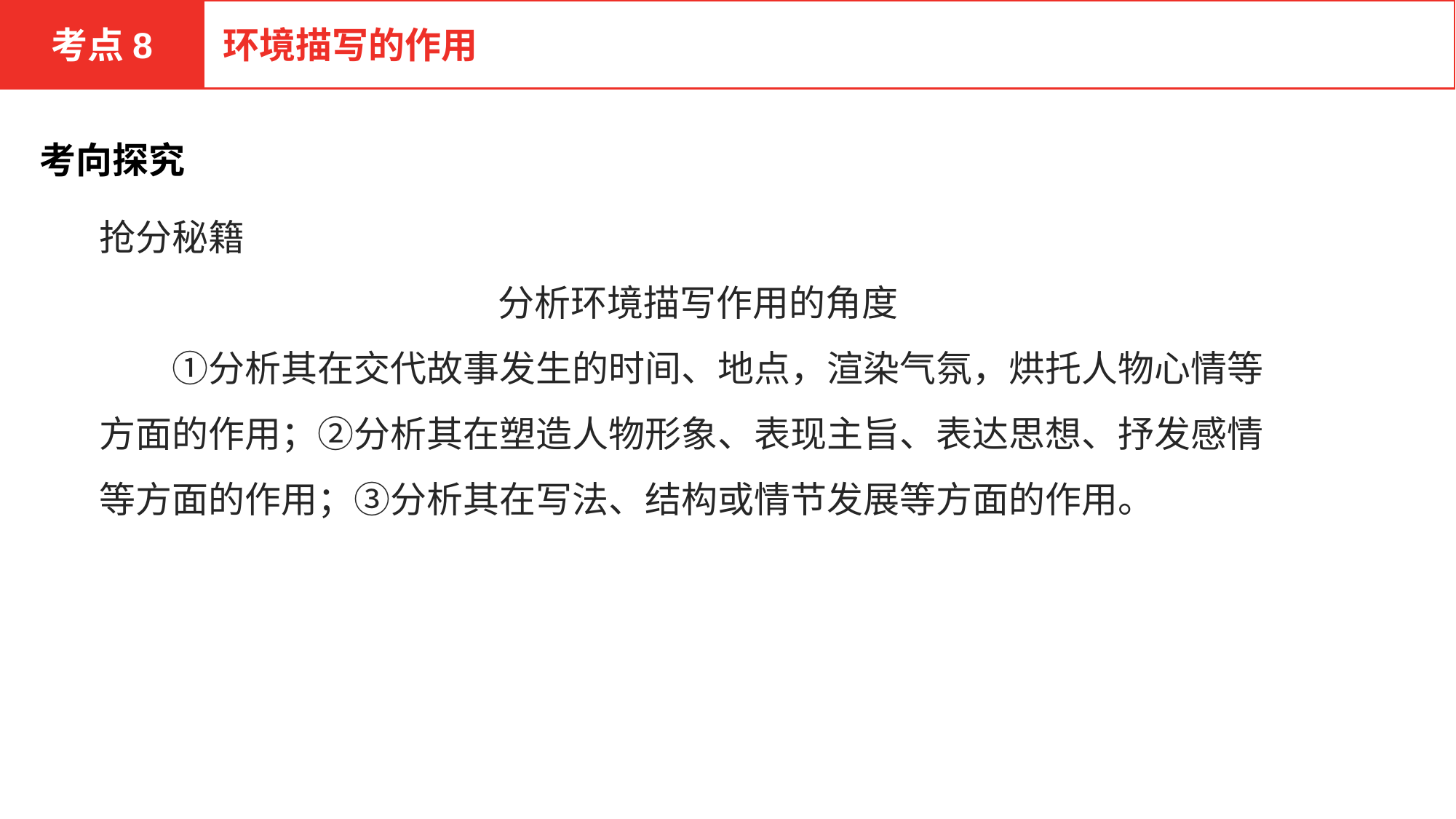

考点8
环境描写的作用
考向探究
抢分秘籍
分析环境描写作用的角度
　　①分析其在交代故事发生的时间、地点，渲染气氛，烘托人物心情等方面的作用；②分析其在塑造人物形象、表现主旨、表达思想、抒发感情等方面的作用；③分析其在写法、结构或情节发展等方面的作用。